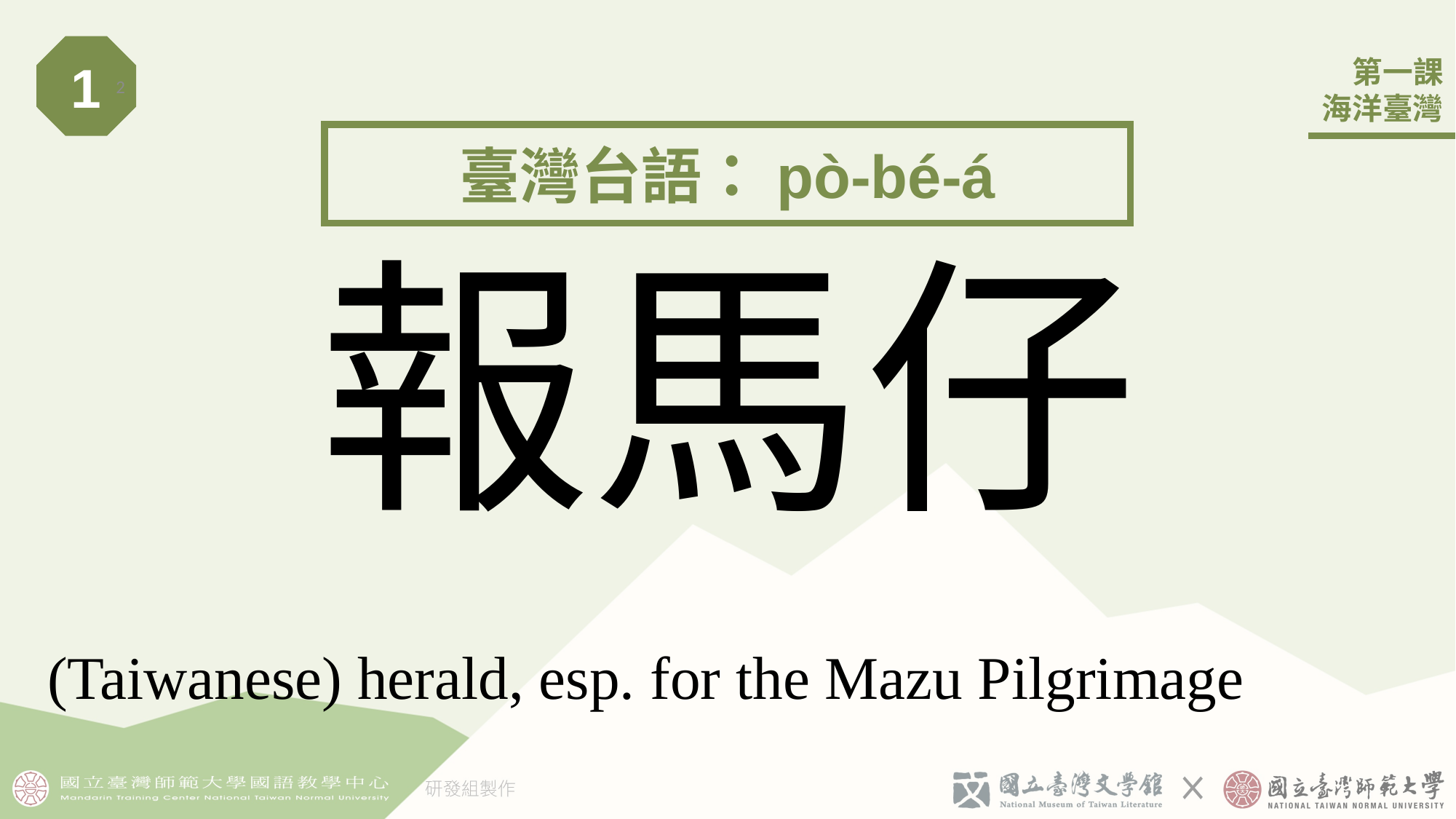

1
2
臺灣台語：pò-bé-á
# 報馬仔󠇡
(Taiwanese) herald, esp. for the Mazu Pilgrimage